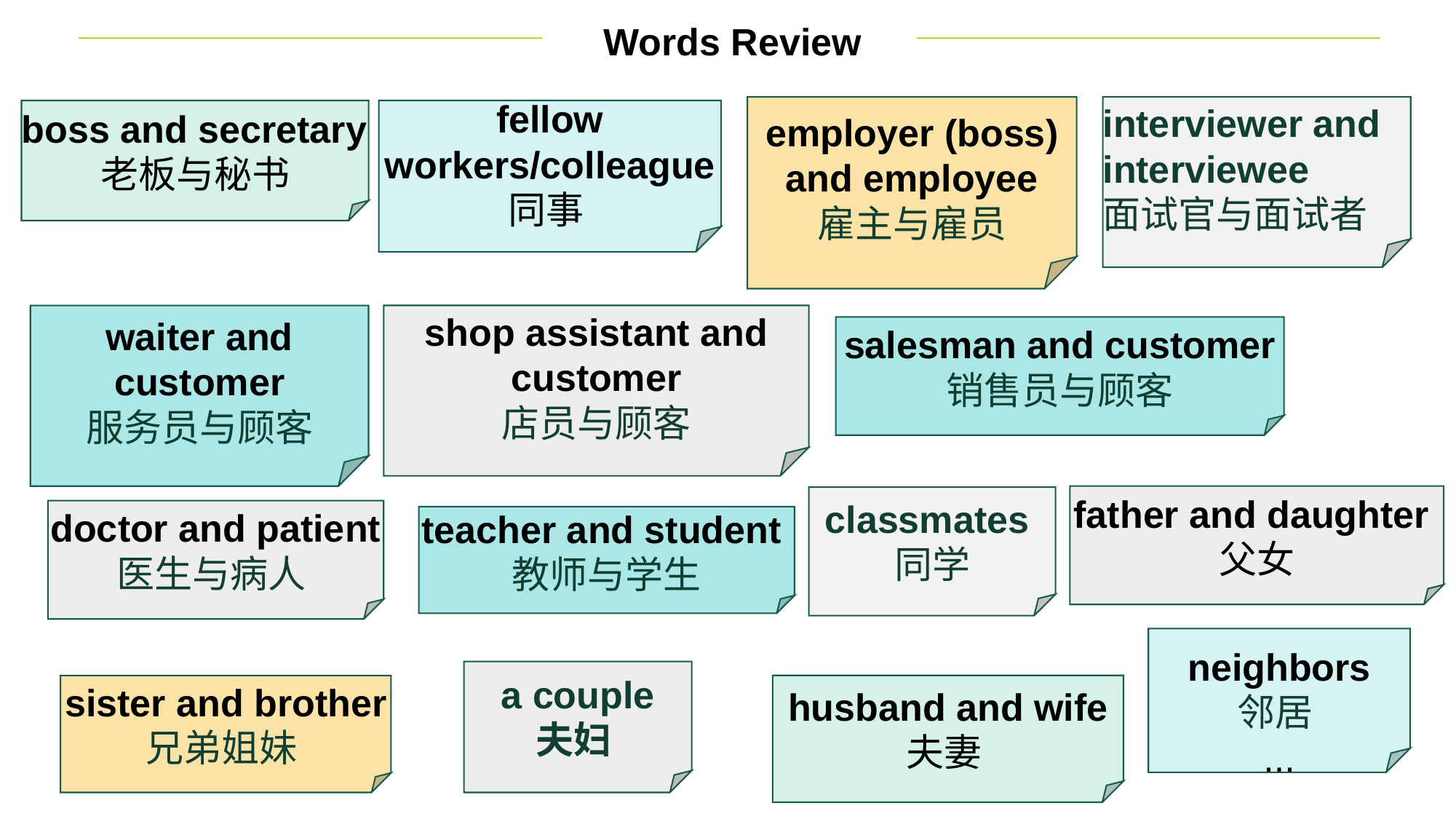

Words Review
interviewer and interviewee
面试官与面试者
employer (boss) and employee
雇主与雇员
fellow workers/colleague
同事
boss and secretary老板与秘书
shop assistant and customer
店员与顾客
waiter and customer
服务员与顾客
salesman and customer
销售员与顾客
father and daughter
父女
classmates
同学
doctor and patient
医生与病人
teacher and student
教师与学生

neighbors
邻居
...
a couple
夫妇
husband and wife
夫妻
sister and brother
兄弟姐妹